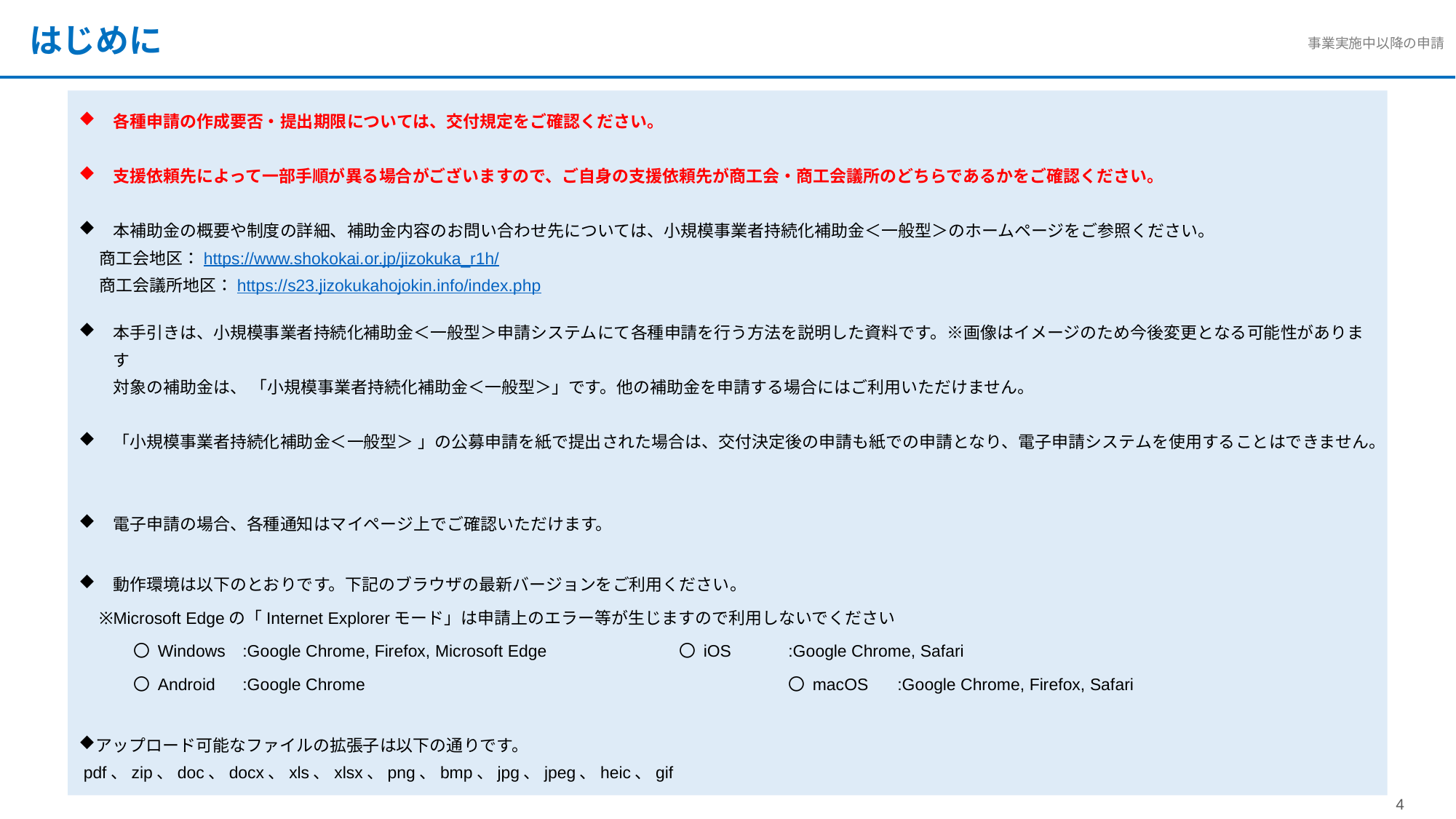

はじめに
各種申請の作成要否・提出期限については、交付規定をご確認ください。

支援依頼先によって一部手順が異る場合がございますので、ご自身の支援依頼先が商工会・商工会議所のどちらであるかをご確認ください。

本補助金の概要や制度の詳細、補助金内容のお問い合わせ先については、小規模事業者持続化補助金＜一般型＞のホームページをご参照ください。
商工会地区：https://www.shokokai.or.jp/jizokuka_r1h/
商工会議所地区：https://s23.jizokukahojokin.info/index.php

本手引きは、小規模事業者持続化補助金＜一般型＞申請システムにて各種申請を行う方法を説明した資料です。※画像はイメージのため今後変更となる可能性があります
対象の補助金は、 「小規模事業者持続化補助金＜一般型＞」です。他の補助金を申請する場合にはご利用いただけません。
「小規模事業者持続化補助金＜一般型＞ 」の公募申請を紙で提出された場合は、交付決定後の申請も紙での申請となり、電子申請システムを使用することはできません。
電子申請の場合、各種通知はマイページ上でご確認いただけます。

動作環境は以下のとおりです。下記のブラウザの最新バージョンをご利用ください。
※Microsoft Edgeの「Internet Explorerモード」は申請上のエラー等が生じますので利用しないでください
〇 Windows	:Google Chrome, Firefox, Microsoft Edge		〇 iOS	:Google Chrome, Safari
〇 Android	:Google Chrome				〇 macOS 	:Google Chrome, Firefox, Safari

アップロード可能なファイルの拡張子は以下の通りです。
 pdf、zip、doc、docx、xls、xlsx、png、bmp、jpg、jpeg、heic、gif